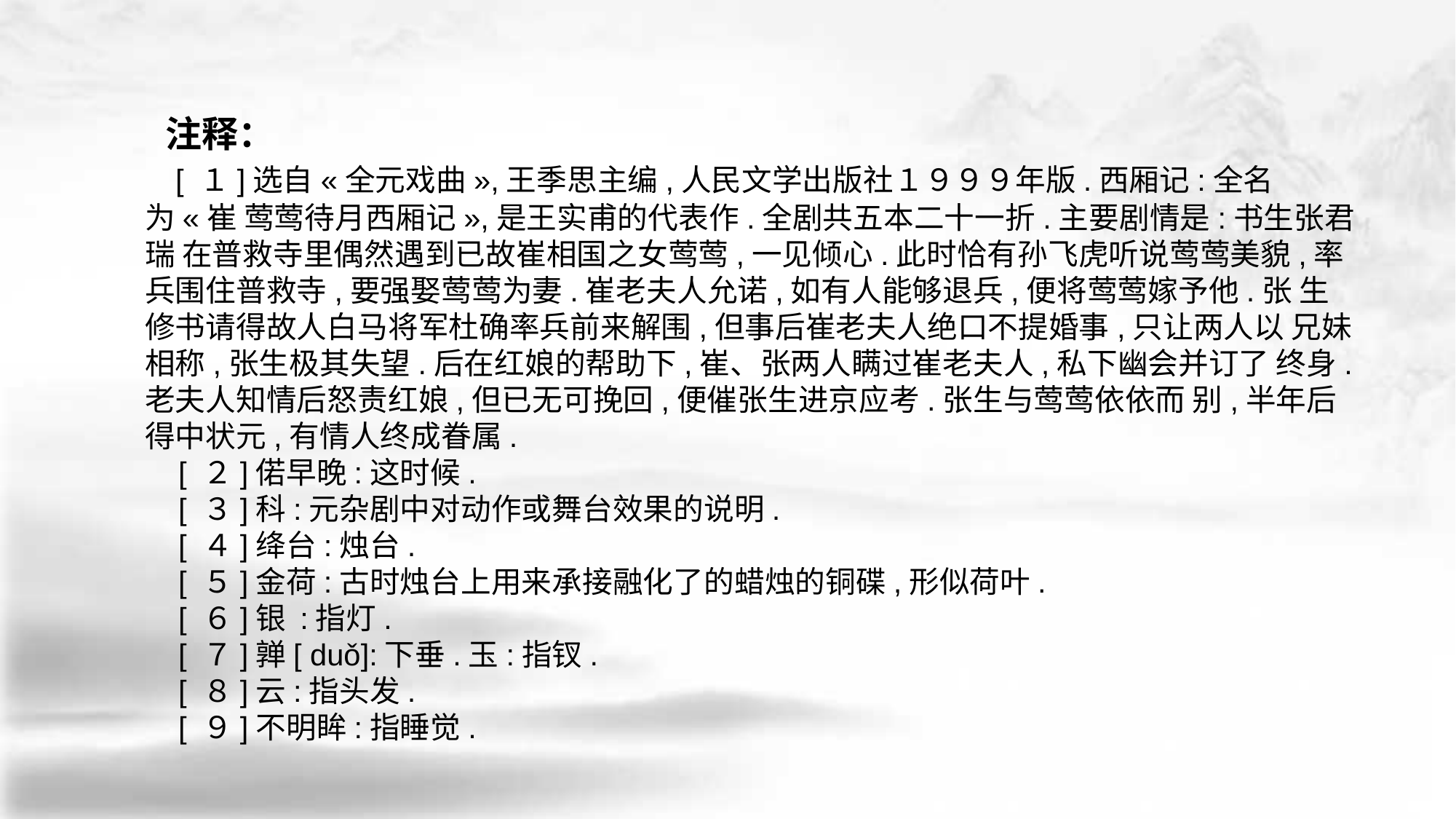

注释：
   [ １]选自«全元戏曲»,王季思主编,人民文学出版社１９９９年版.西厢记:全名为«崔 莺莺待月西厢记»,是王实甫的代表作.全剧共五本二十一折.主要剧情是:书生张君瑞 在普救寺里偶然遇到已故崔相国之女莺莺,一见倾心.此时恰有孙飞虎听说莺莺美貌,率 兵围住普救寺,要强娶莺莺为妻.崔老夫人允诺,如有人能够退兵,便将莺莺嫁予他.张 生修书请得故人白马将军杜确率兵前来解围,但事后崔老夫人绝口不提婚事,只让两人以 兄妹相称,张生极其失望.后在红娘的帮助下,崔、张两人瞒过崔老夫人,私下幽会并订了 终身.老夫人知情后怒责红娘,但已无可挽回,便催张生进京应考.张生与莺莺依依而 别,半年后得中状元,有情人终成眷属.
    [ ２]偌早晚:这时候.
    [ ３]科:元杂剧中对动作或舞台效果的说明.
    [ ４]绛台:烛台.
    [ ５]金荷:古时烛台上用来承接融化了的蜡烛的铜碟,形似荷叶.
    [ ６]银 :指灯.
    [ ７]亸[ duǒ]:下垂.玉:指钗.
    [ ８]云:指头发.
    [ ９]不明眸:指睡觉.